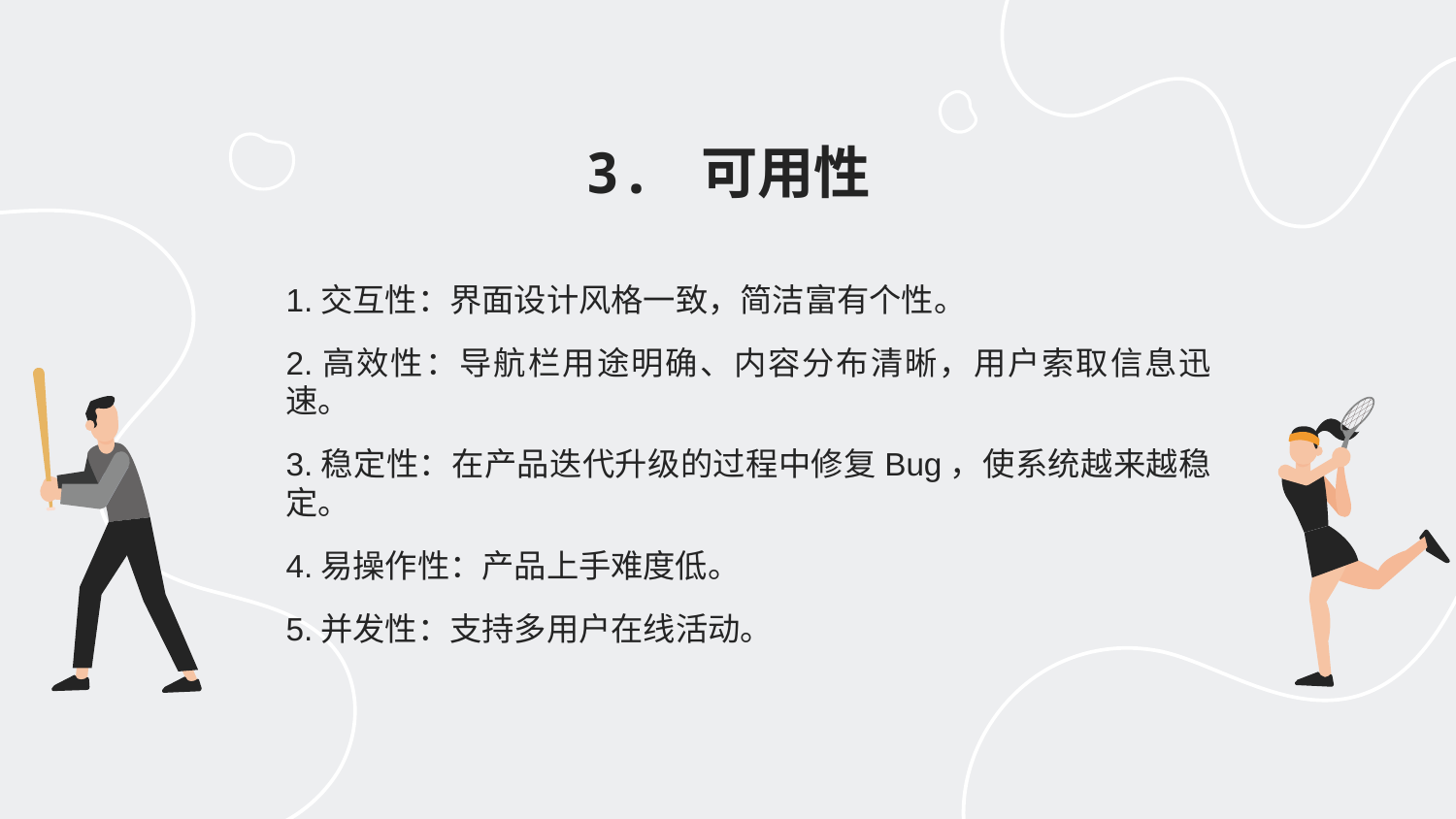

3. 可用性
1.交互性：界面设计风格一致，简洁富有个性。
2.高效性：导航栏用途明确、内容分布清晰，用户索取信息迅速。
3.稳定性：在产品迭代升级的过程中修复Bug，使系统越来越稳定。
4.易操作性：产品上手难度低。
5.并发性：支持多用户在线活动。